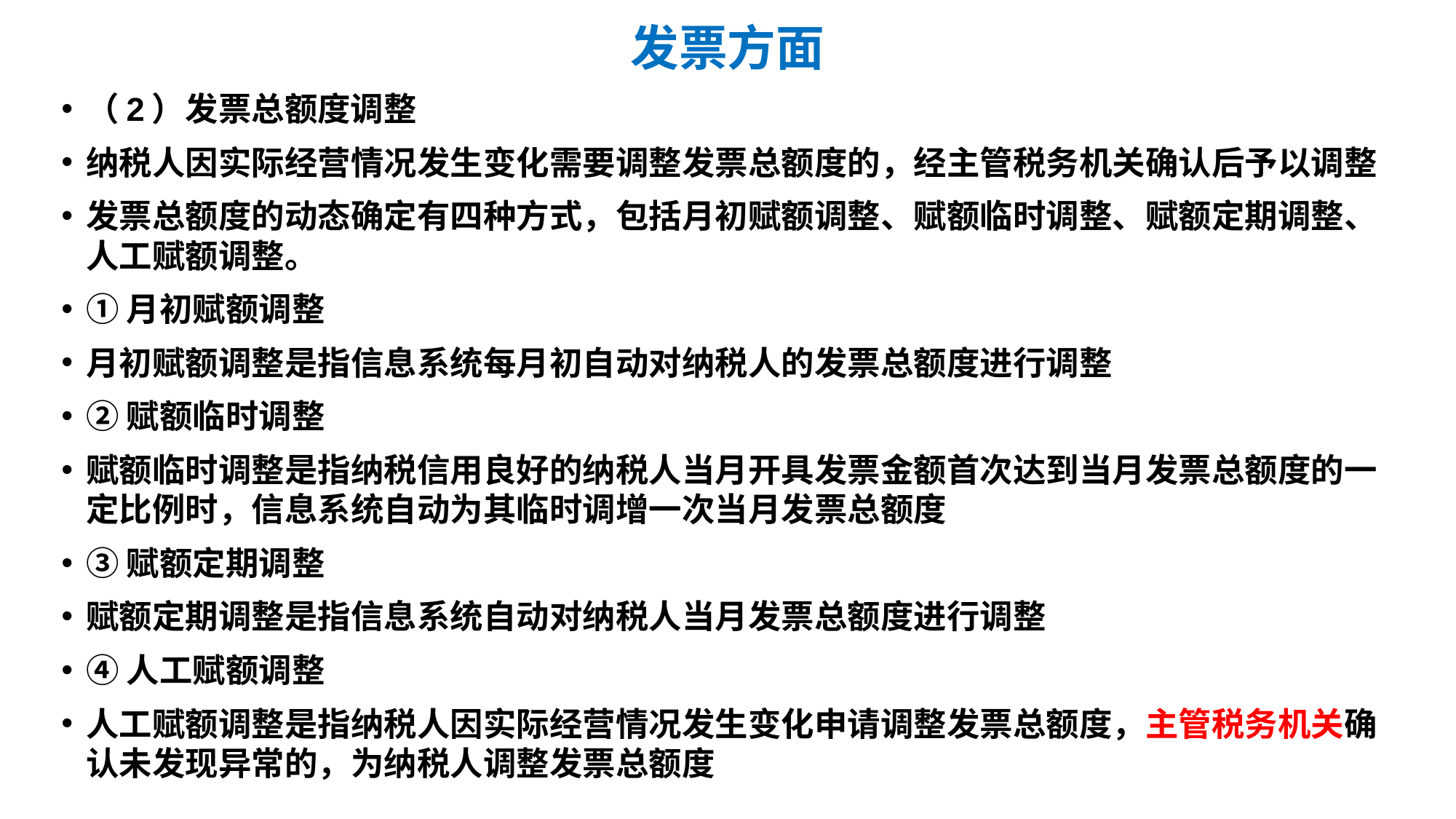

# 发票方面
（2）发票总额度调整
纳税人因实际经营情况发生变化需要调整发票总额度的，经主管税务机关确认后予以调整
发票总额度的动态确定有四种方式，包括月初赋额调整、赋额临时调整、赋额定期调整、人工赋额调整。
①月初赋额调整
月初赋额调整是指信息系统每月初自动对纳税人的发票总额度进行调整
②赋额临时调整
赋额临时调整是指纳税信用良好的纳税人当月开具发票金额首次达到当月发票总额度的一定比例时，信息系统自动为其临时调增一次当月发票总额度
③赋额定期调整
赋额定期调整是指信息系统自动对纳税人当月发票总额度进行调整
④人工赋额调整
人工赋额调整是指纳税人因实际经营情况发生变化申请调整发票总额度，主管税务机关确认未发现异常的，为纳税人调整发票总额度